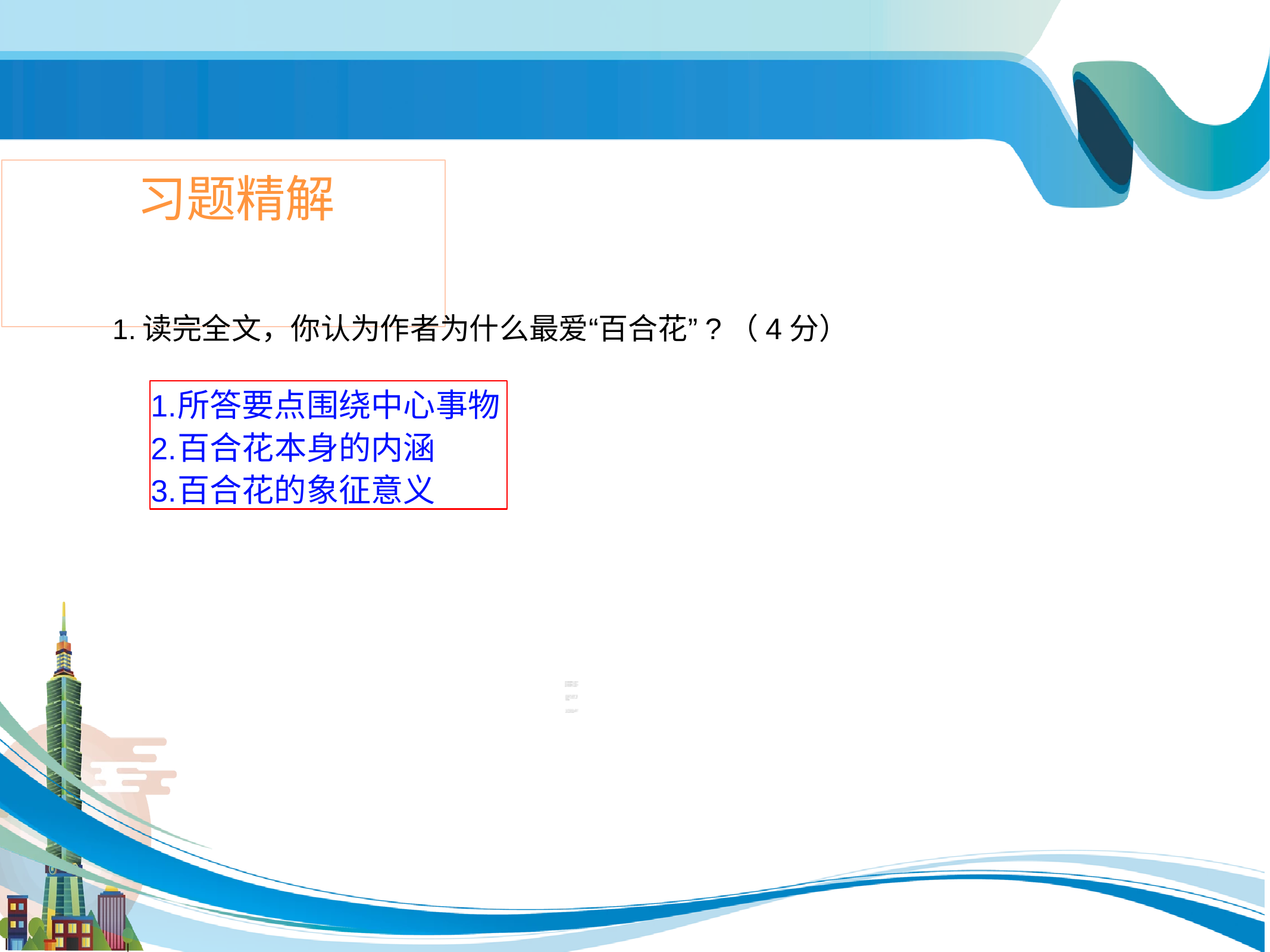

# 习题精解
读完全文，你认为作者为什么最爱“百合花”?（4分）

所答要点围绕中心事物
百合花本身的内涵
百合花的象征意义